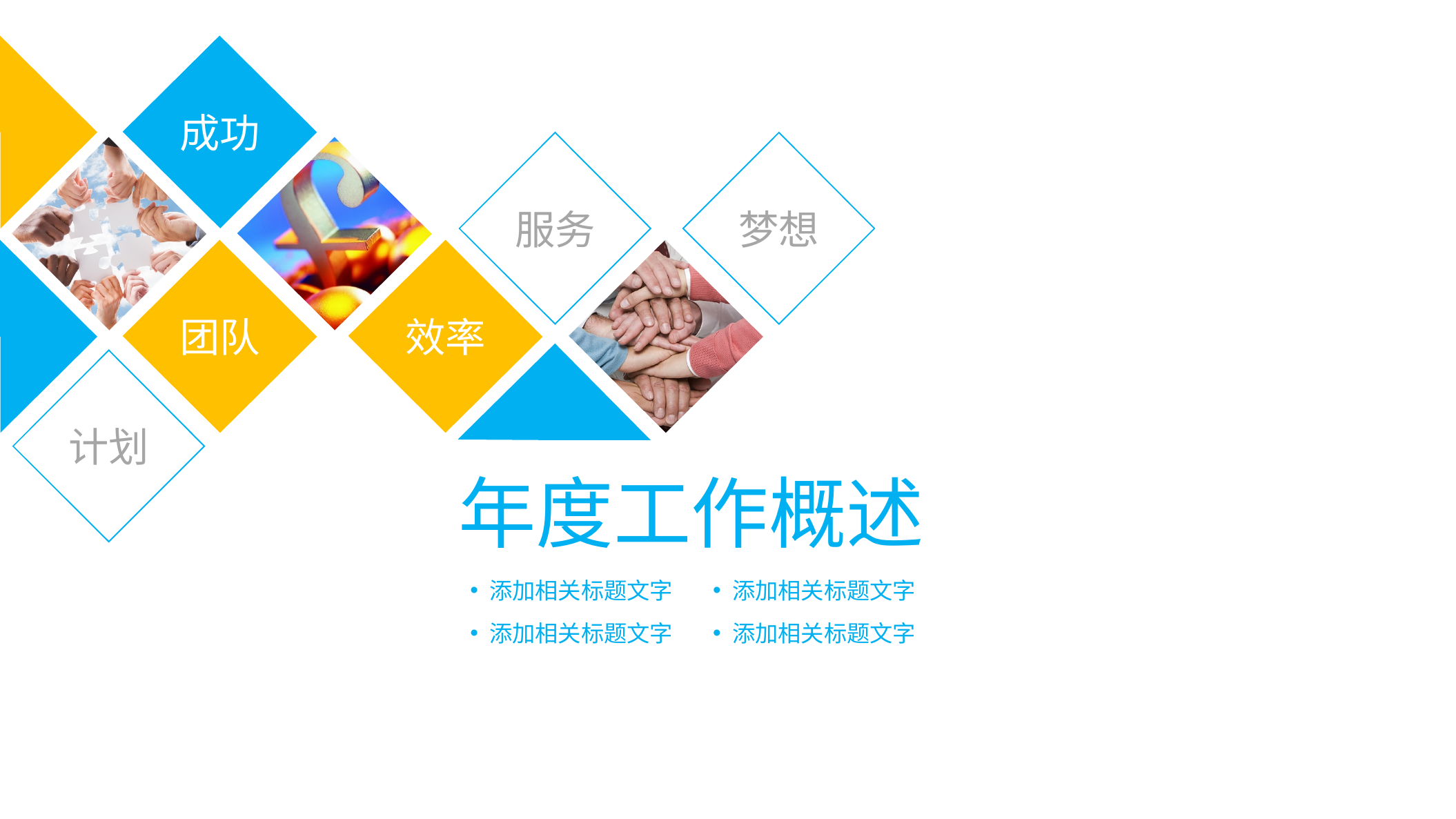

成功
服务
梦想

团队
效率

计划
年度工作概述
添加相关标题文字
添加相关标题文字
添加相关标题文字
添加相关标题文字